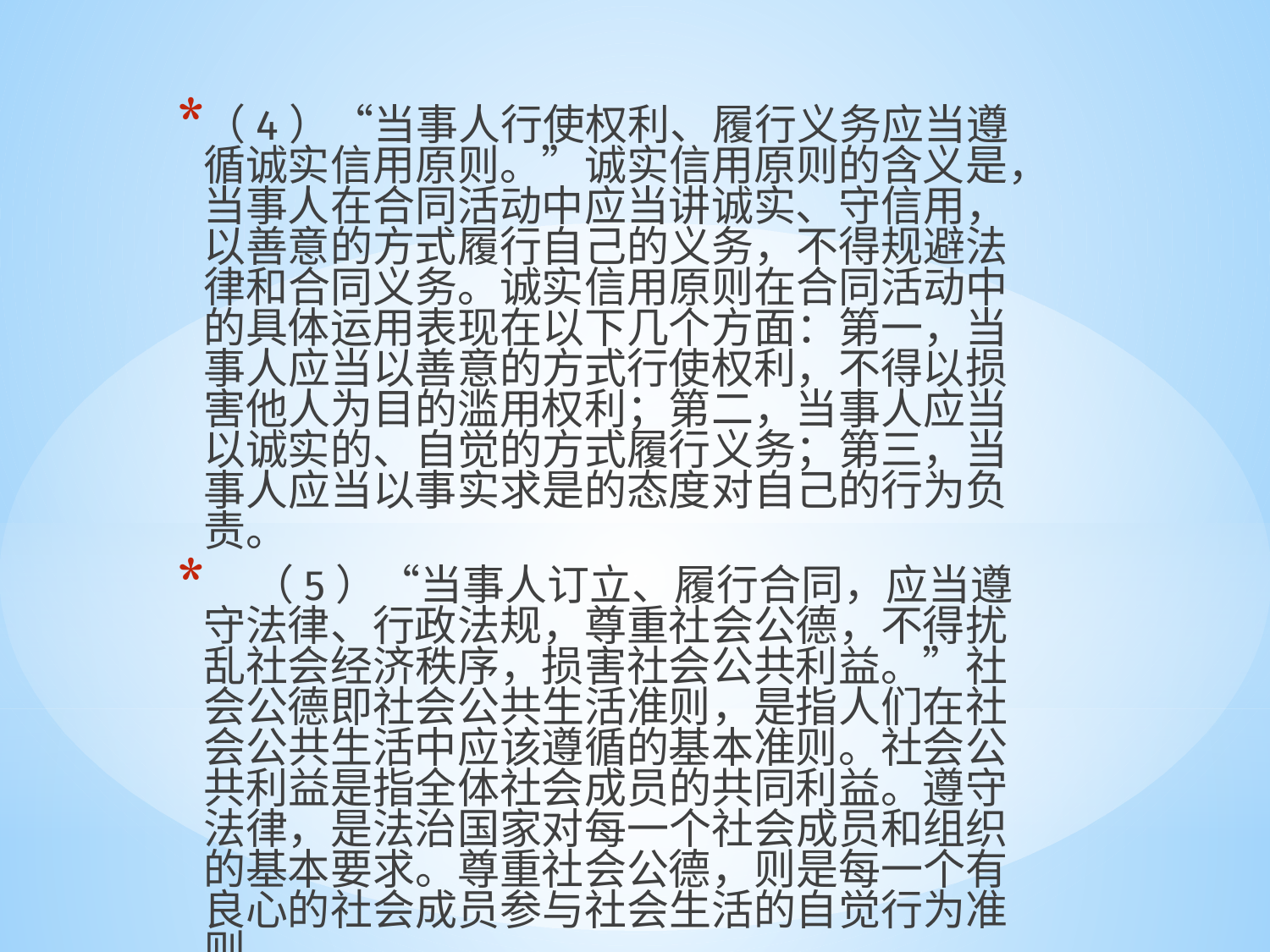

（4）“当事人行使权利、履行义务应当遵循诚实信用原则。”诚实信用原则的含义是，当事人在合同活动中应当讲诚实、守信用，以善意的方式履行自己的义务，不得规避法律和合同义务。诚实信用原则在合同活动中的具体运用表现在以下几个方面：第一，当事人应当以善意的方式行使权利，不得以损害他人为目的滥用权利；第二，当事人应当以诚实的、自觉的方式履行义务；第三，当事人应当以事实求是的态度对自己的行为负责。
    （5）“当事人订立、履行合同，应当遵守法律、行政法规，尊重社会公德，不得扰乱社会经济秩序，损害社会公共利益。”社会公德即社会公共生活准则，是指人们在社会公共生活中应该遵循的基本准则。社会公共利益是指全体社会成员的共同利益。遵守法律，是法治国家对每一个社会成员和组织的基本要求。尊重社会公德，则是每一个有良心的社会成员参与社会生活的自觉行为准则。
#